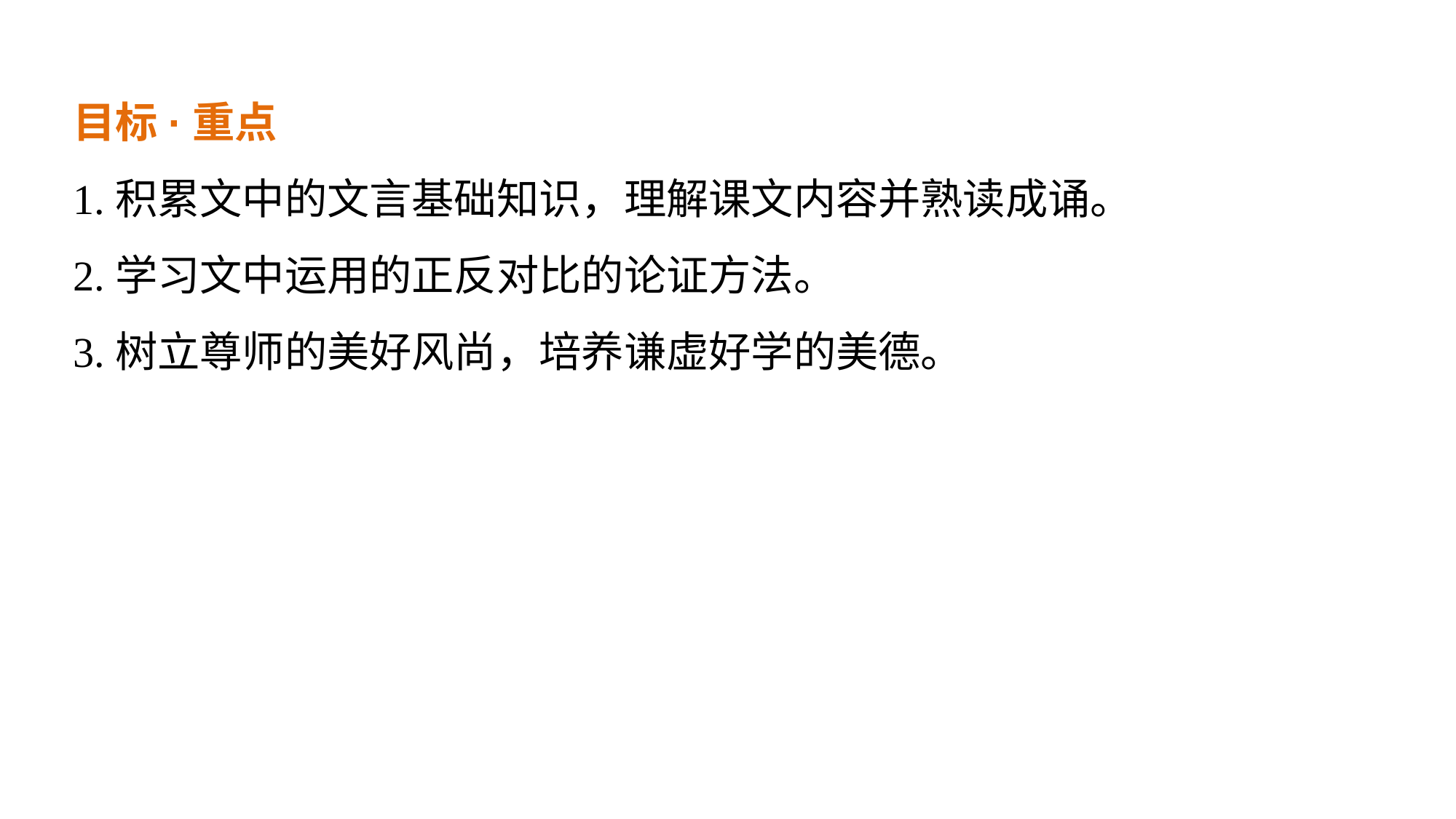

目标·重点
1.积累文中的文言基础知识，理解课文内容并熟读成诵。
2.学习文中运用的正反对比的论证方法。
3.树立尊师的美好风尚，培养谦虚好学的美德。